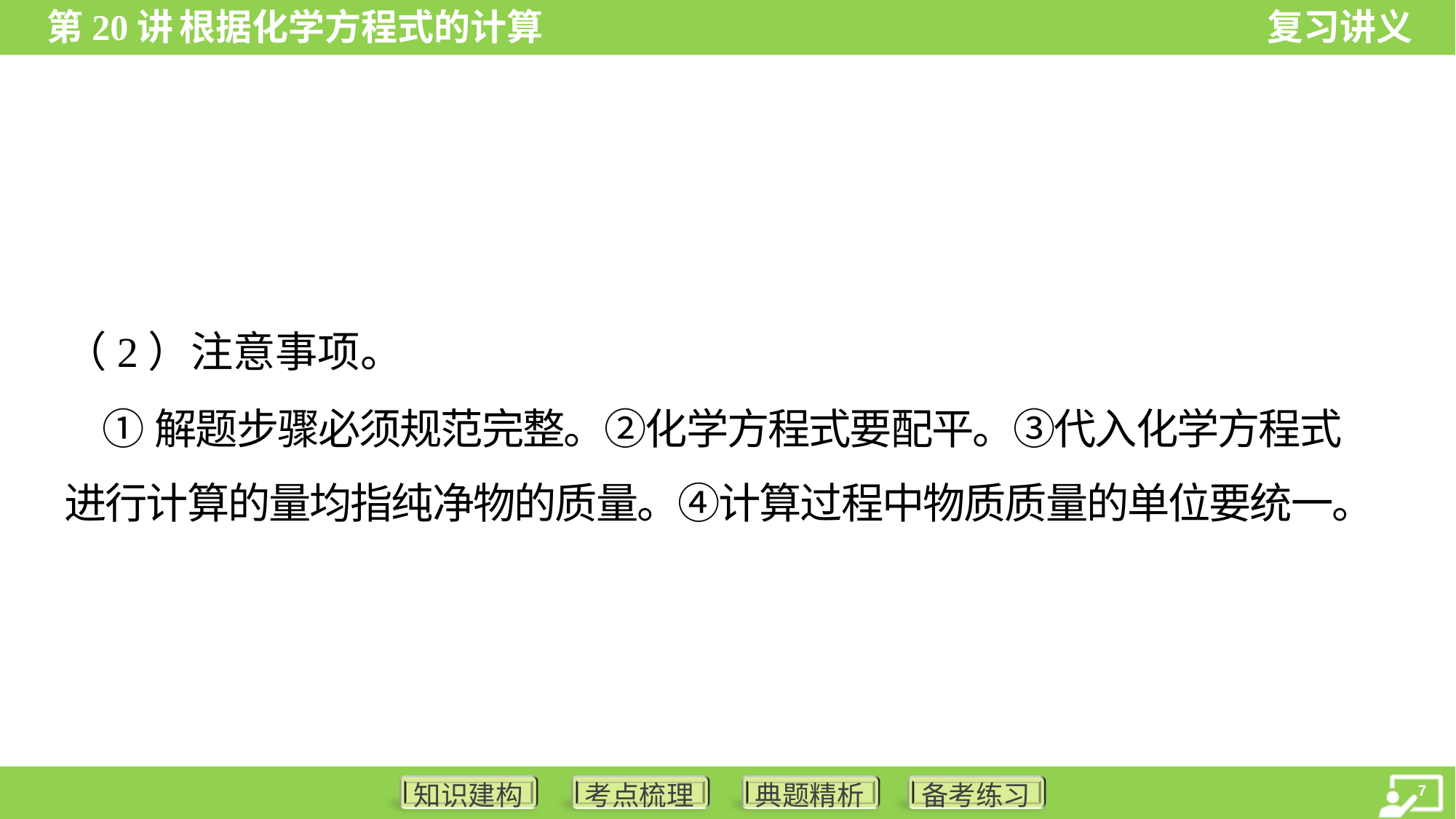

（2）注意事项。
    ①解题步骤必须规范完整。②化学方程式要配平。③代入化学方程式
进行计算的量均指纯净物的质量。④计算过程中物质质量的单位要统一。